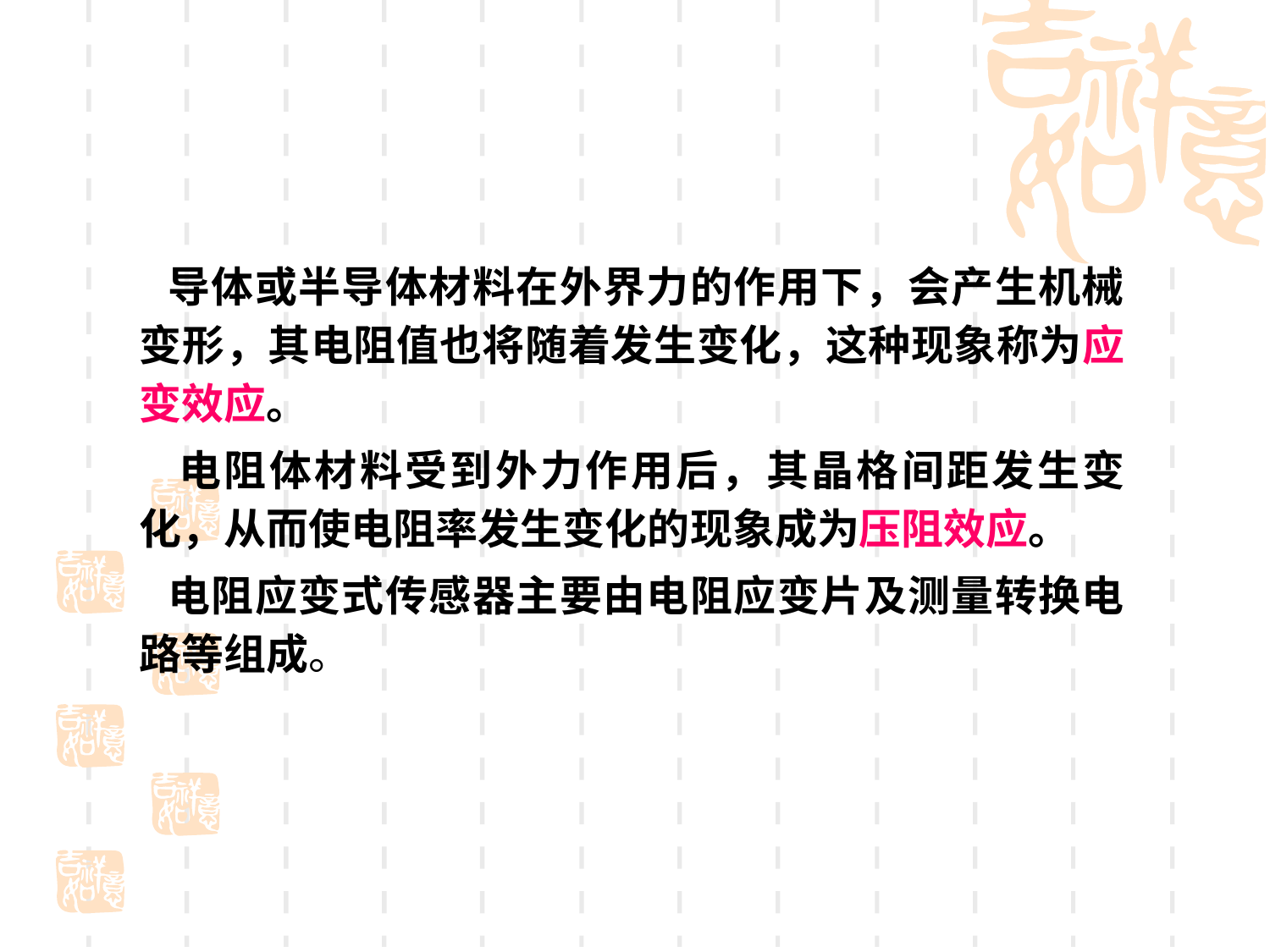

导体或半导体材料在外界力的作用下，会产生机械变形，其电阻值也将随着发生变化，这种现象称为应变效应。
      电阻体材料受到外力作用后，其晶格间距发生变化，从而使电阻率发生变化的现象成为压阻效应。
      电阻应变式传感器主要由电阻应变片及测量转换电路等组成。